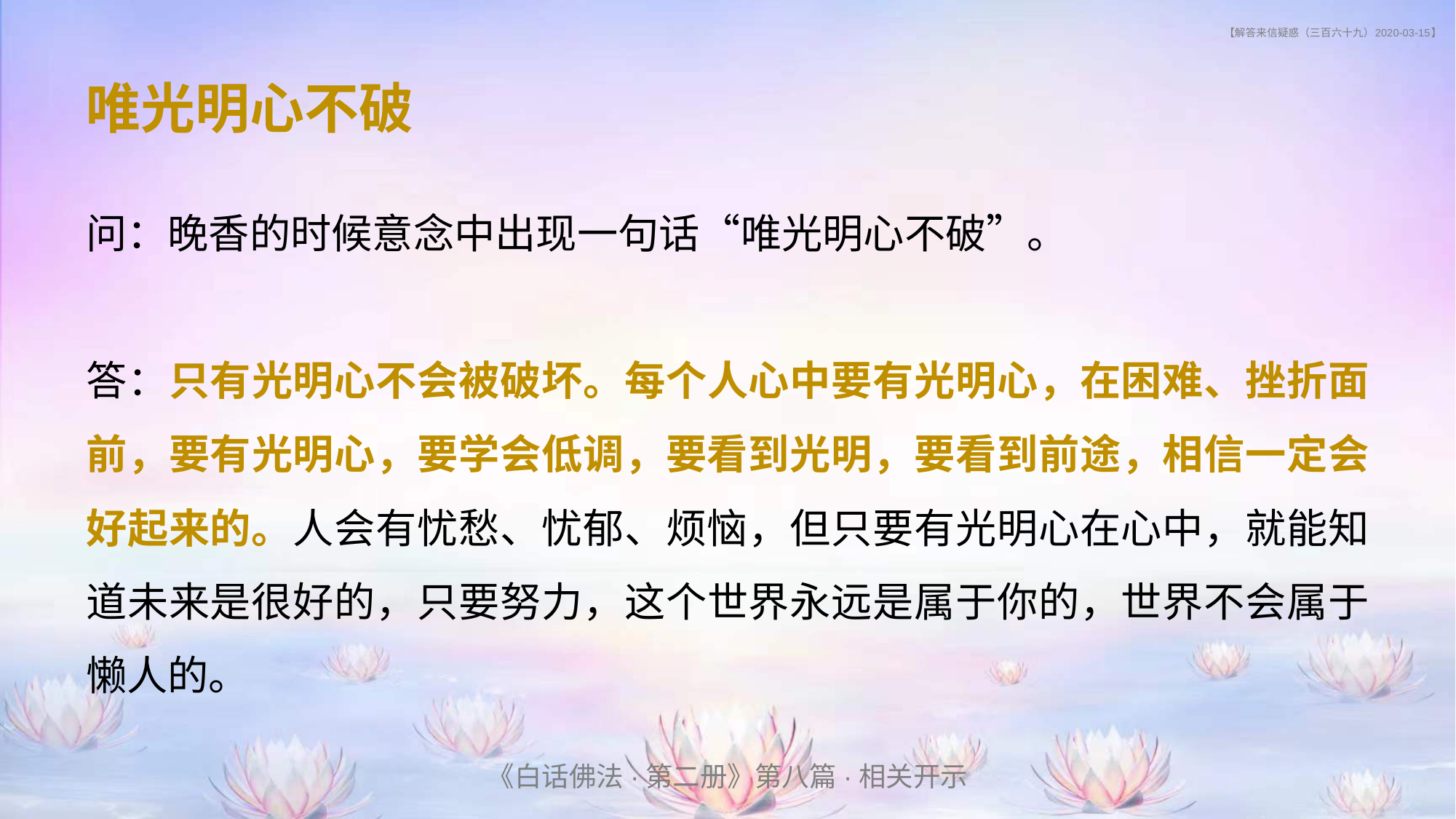

# 【解答来信疑惑（三百六十九）2020-03-15】
唯光明心不破
问：晚香的时候意念中出现一句话“唯光明心不破”。

答：只有光明心不会被破坏。每个人心中要有光明心，在困难、挫折面前，要有光明心，要学会低调，要看到光明，要看到前途，相信一定会好起来的。人会有忧愁、忧郁、烦恼，但只要有光明心在心中，就能知道未来是很好的，只要努力，这个世界永远是属于你的，世界不会属于懒人的。
《白话佛法·第二册》第八篇·相关开示